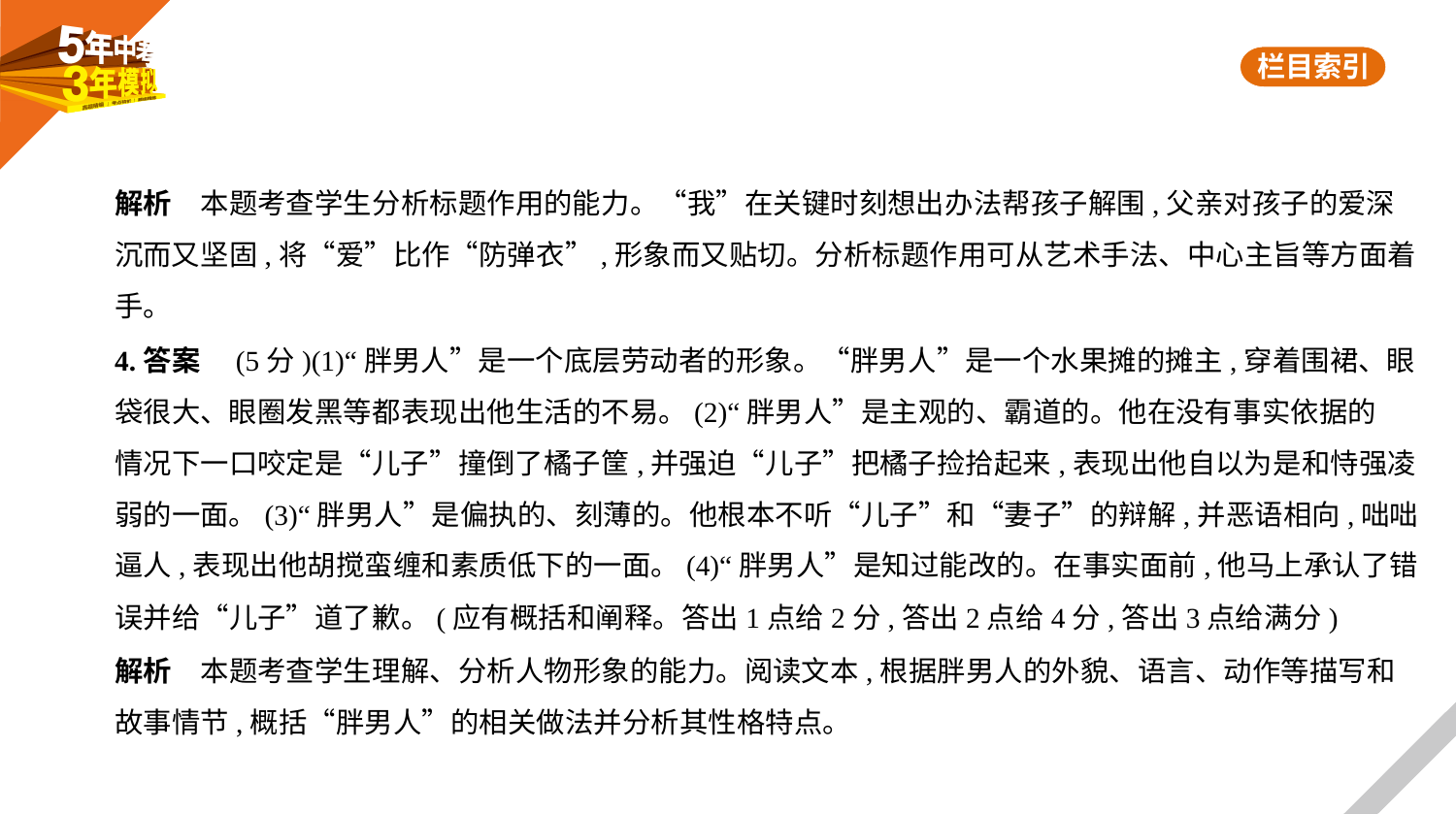

解析　本题考查学生分析标题作用的能力。“我”在关键时刻想出办法帮孩子解围,父亲对孩子的爱深
沉而又坚固,将“爱”比作“防弹衣”,形象而又贴切。分析标题作用可从艺术手法、中心主旨等方面着
手。
4.答案　(5分)(1)“胖男人”是一个底层劳动者的形象。“胖男人”是一个水果摊的摊主,穿着围裙、眼
袋很大、眼圈发黑等都表现出他生活的不易。(2)“胖男人”是主观的、霸道的。他在没有事实依据的
情况下一口咬定是“儿子”撞倒了橘子筐,并强迫“儿子”把橘子捡拾起来,表现出他自以为是和恃强凌
弱的一面。(3)“胖男人”是偏执的、刻薄的。他根本不听“儿子”和“妻子”的辩解,并恶语相向,咄咄
逼人,表现出他胡搅蛮缠和素质低下的一面。(4)“胖男人”是知过能改的。在事实面前,他马上承认了错
误并给“儿子”道了歉。(应有概括和阐释。答出1点给2分,答出2点给4分,答出3点给满分)
解析　本题考查学生理解、分析人物形象的能力。阅读文本,根据胖男人的外貌、语言、动作等描写和
故事情节,概括“胖男人”的相关做法并分析其性格特点。